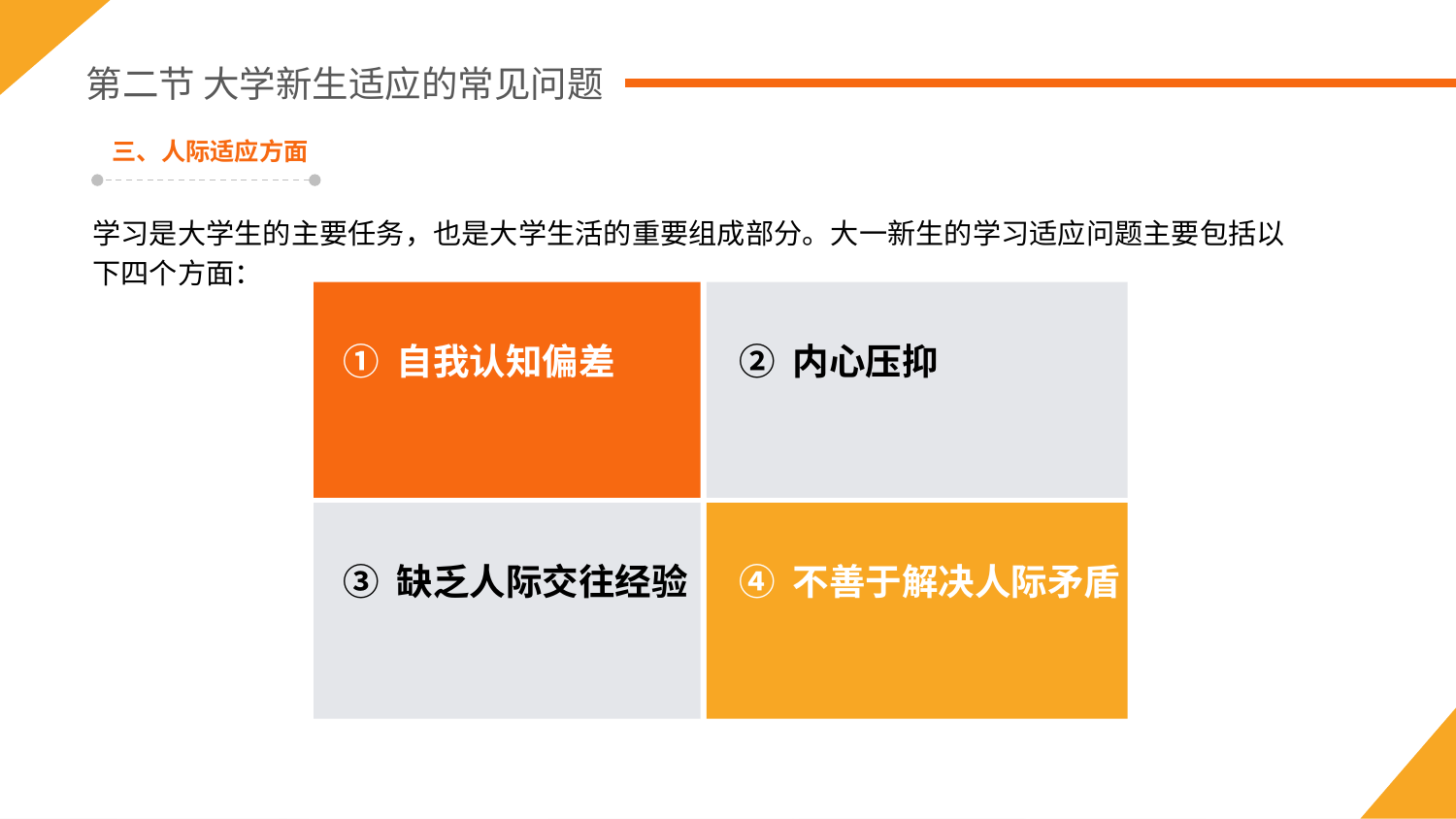

第二节 大学新生适应的常见问题
三、人际适应方面
学习是大学生的主要任务，也是大学生活的重要组成部分。大一新生的学习适应问题主要包括以下四个方面：

② 内心压抑
① 自我认知偏差

③ 缺乏人际交往经验
④ 不善于解决人际矛盾